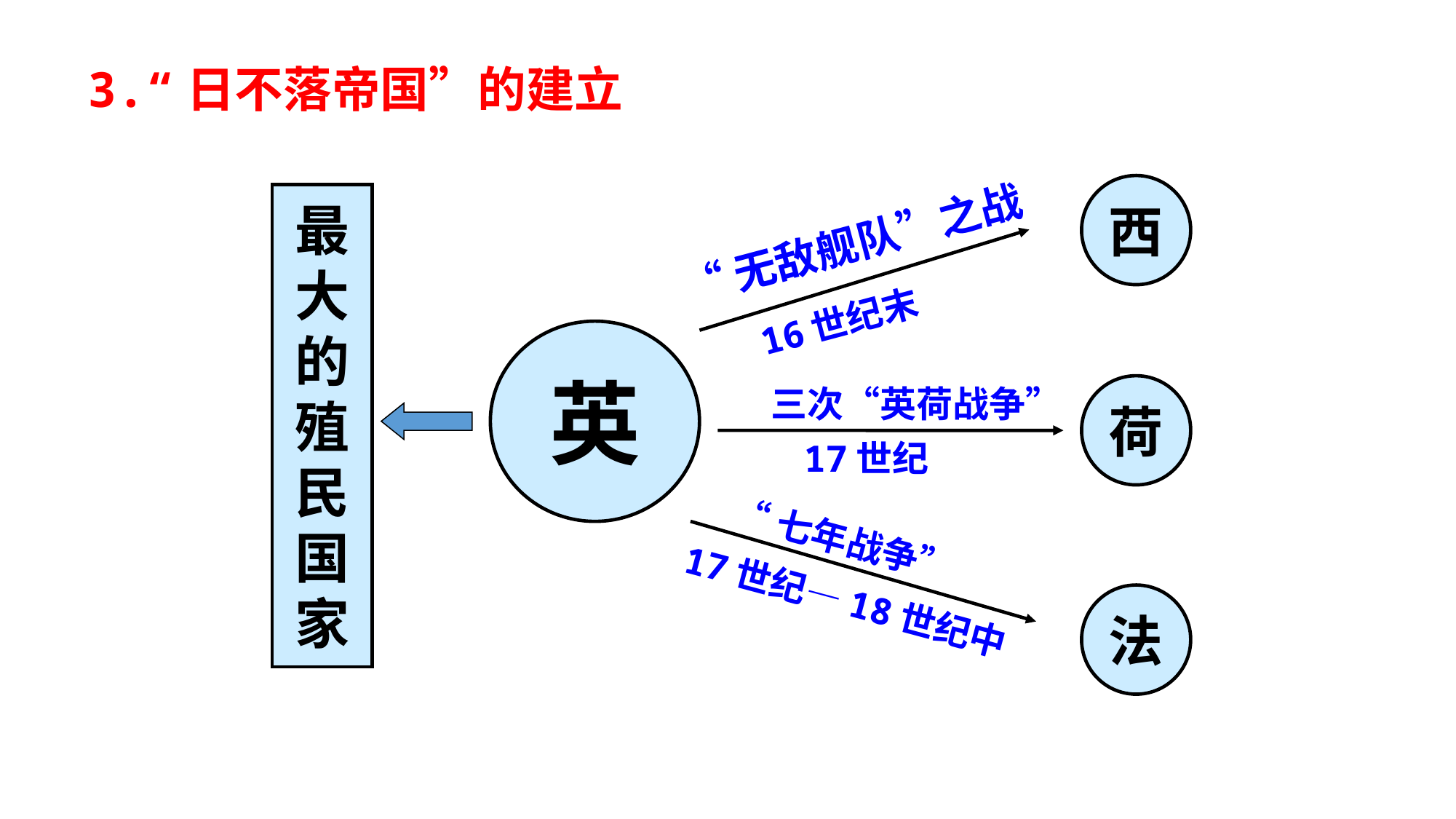

3.“日不落帝国”的建立
西
最
大
的
殖
民
国
家
“无敌舰队”之战

16世纪末
英
三次“英荷战争”
荷

17世纪
“七年战争”

17世纪—18世纪中
法